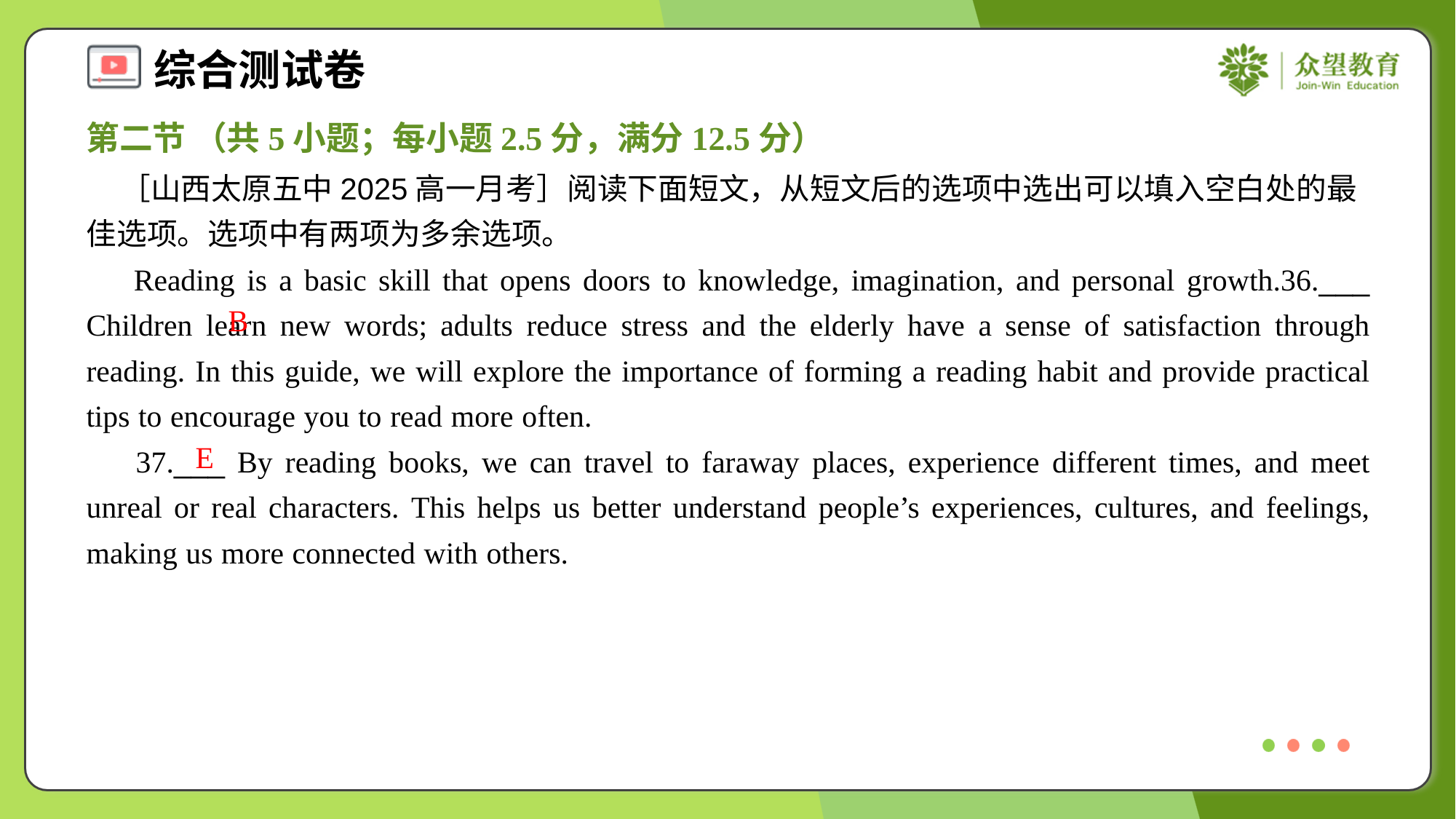

第二节 （共5小题；每小题2.5分，满分12.5分）
    ［山西太原五中2025高一月考］阅读下面短文，从短文后的选项中选出可以填入空白处的最佳选项。选项中有两项为多余选项。
    Reading is a basic skill that opens doors to knowledge, imagination, and personal growth.36.___ Children learn new words; adults reduce stress and the elderly have a sense of satisfaction through reading. In this guide, we will explore the importance of forming a reading habit and provide practical tips to encourage you to read more often.
    37.___ By reading books, we can travel to faraway places, experience different times, and meet unreal or real characters. This helps us better understand people’s experiences, cultures, and feelings, making us more connected with others.
B
E